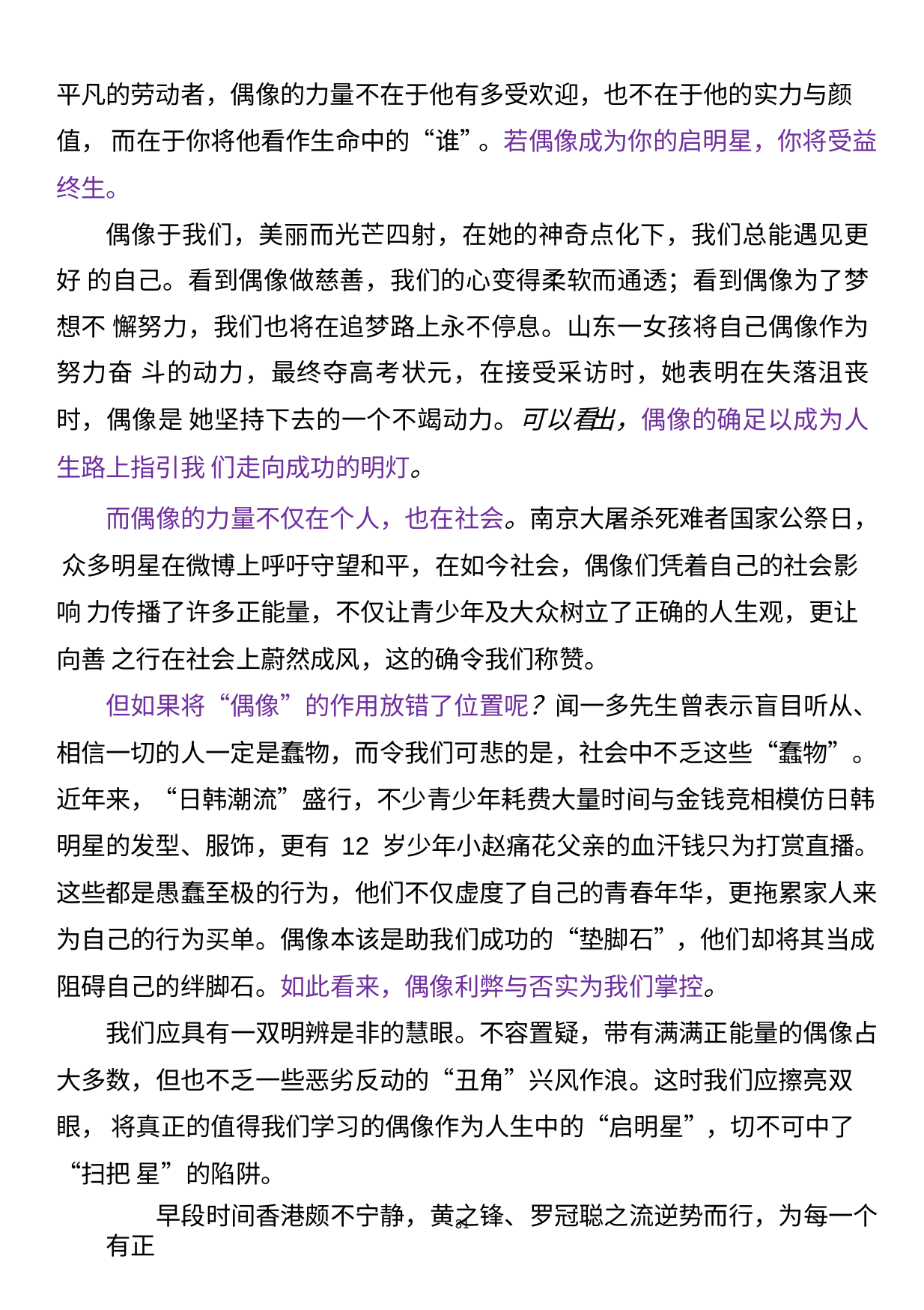

平凡的劳动者，偶像的力量不在于他有多受欢迎，也不在于他的实力与颜值， 而在于你将他看作生命中的“谁”。若偶像成为你的启明星，你将受益终生。
偶像于我们，美丽而光芒四射，在她的神奇点化下，我们总能遇见更好 的自己。看到偶像做慈善，我们的心变得柔软而通透；看到偶像为了梦想不 懈努力，我们也将在追梦路上永不停息。山东一女孩将自己偶像作为努力奋 斗的动力，最终夺高考状元，在接受采访时，她表明在失落沮丧时，偶像是 她坚持下去的一个不竭动力。可以看出，偶像的确足以成为人生路上指引我 们走向成功的明灯。
而偶像的力量不仅在个人，也在社会。南京大屠杀死难者国家公祭日，  众多明星在微博上呼吁守望和平，在如今社会，偶像们凭着自己的社会影响 力传播了许多正能量，不仅让青少年及大众树立了正确的人生观，更让向善 之行在社会上蔚然成风，这的确令我们称赞。
但如果将“偶像”的作用放错了位置呢？闻一多先生曾表示盲目听从、 相信一切的人一定是蠢物，而令我们可悲的是，社会中不乏这些“蠢物”。 近年来，“日韩潮流”盛行，不少青少年耗费大量时间与金钱竞相模仿日韩 明星的发型、服饰，更有 12 岁少年小赵痛花父亲的血汗钱只为打赏直播。 这些都是愚蠢至极的行为，他们不仅虚度了自己的青春年华，更拖累家人来 为自己的行为买单。偶像本该是助我们成功的“垫脚石”，他们却将其当成 阻碍自己的绊脚石。如此看来，偶像利弊与否实为我们掌控。
我们应具有一双明辨是非的慧眼。不容置疑，带有满满正能量的偶像占 大多数，但也不乏一些恶劣反动的“丑角”兴风作浪。这时我们应擦亮双眼， 将真正的值得我们学习的偶像作为人生中的“启明星”，切不可中了“扫把 星”的陷阱。
早段时间香港颇不宁静，黄之锋、罗冠聪之流逆势而行，为每一个有正
31